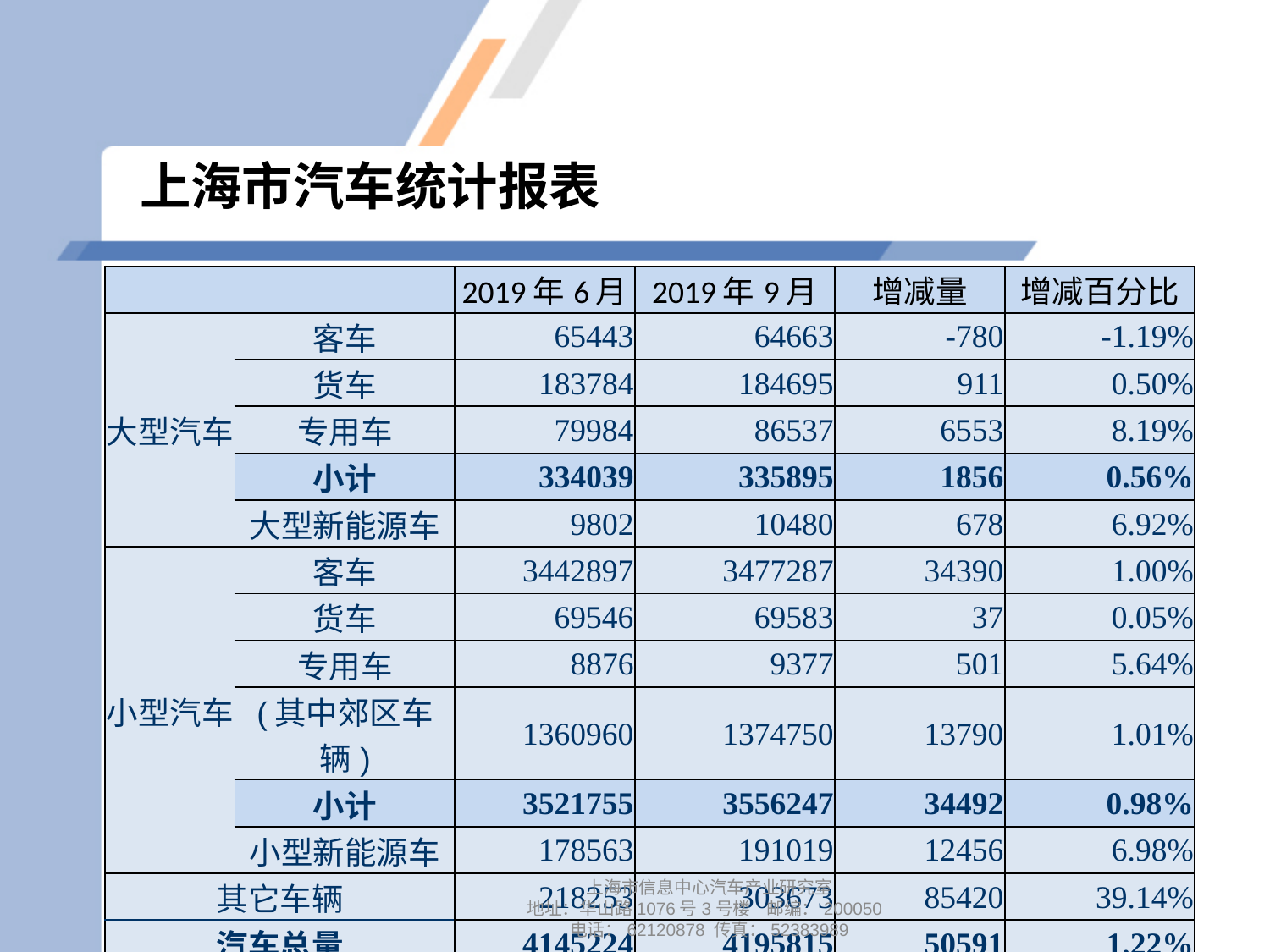

# 上海市汽车统计报表
|  |  | 2019年6月 | 2019年9月 | 增减量 | 增减百分比 |
| --- | --- | --- | --- | --- | --- |
| 大型汽车 | 客车 | 65443 | 64663 | -780 | -1.19% |
|  | 货车 | 183784 | 184695 | 911 | 0.50% |
|  | 专用车 | 79984 | 86537 | 6553 | 8.19% |
|  | 小计 | 334039 | 335895 | 1856 | 0.56% |
|  | 大型新能源车 | 9802 | 10480 | 678 | 6.92% |
| 小型汽车 | 客车 | 3442897 | 3477287 | 34390 | 1.00% |
|  | 货车 | 69546 | 69583 | 37 | 0.05% |
|  | 专用车 | 8876 | 9377 | 501 | 5.64% |
|  | (其中郊区车辆) | 1360960 | 1374750 | 13790 | 1.01% |
|  | 小计 | 3521755 | 3556247 | 34492 | 0.98% |
|  | 小型新能源车 | 178563 | 191019 | 12456 | 6.98% |
| 其它车辆 |  | 218253 | 303673 | 85420 | 39.14% |
| 汽车总量 |  | 4145224 | 4195815 | 50591 | 1.22% |

上海市信息中心汽车产业研究室
地址：华山路1076号3号楼    邮编：200050
电话：62120878 传真：52383989
8